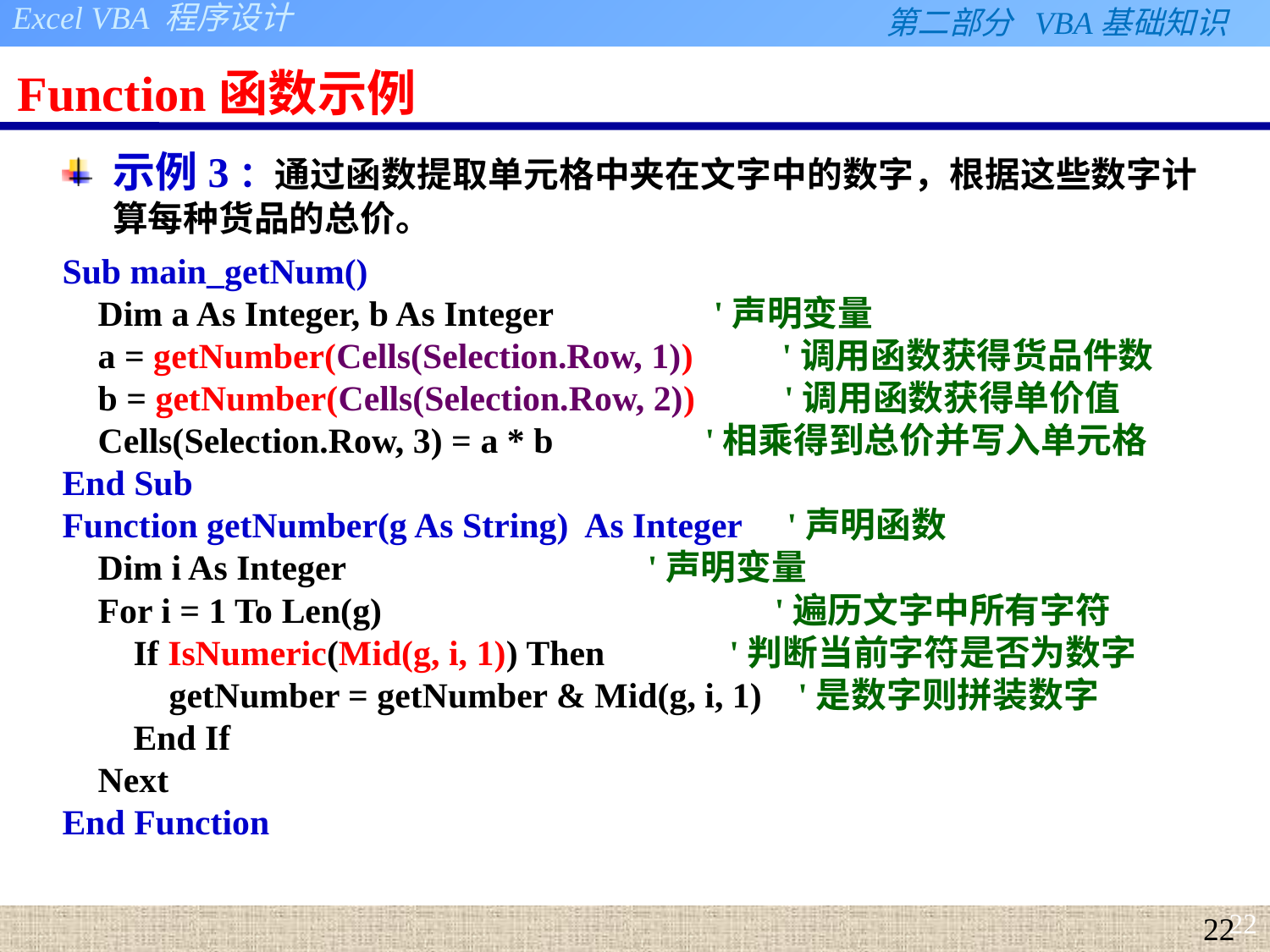

# Function函数示例
示例3：通过函数提取单元格中夹在文字中的数字，根据这些数字计算每种货品的总价。
Sub main_getNum()
    Dim a As Integer, b As Integer                  '声明变量
    a = getNumber(Cells(Selection.Row, 1))          '调用函数获得货品件数
    b = getNumber(Cells(Selection.Row, 2))          '调用函数获得单价值
    Cells(Selection.Row, 3) = a * b                 '相乘得到总价并写入单元格
End Sub
Function getNumber(g As String)  As Integer     '声明函数
    Dim i As Integer                            	   '声明变量
    For i = 1 To Len(g)                            	   '遍历文字中所有字符
        If IsNumeric(Mid(g, i, 1)) Then              '判断当前字符是否为数字
            getNumber = getNumber & Mid(g, i, 1)    '是数字则拼装数字
        End If
    Next
End Function
22